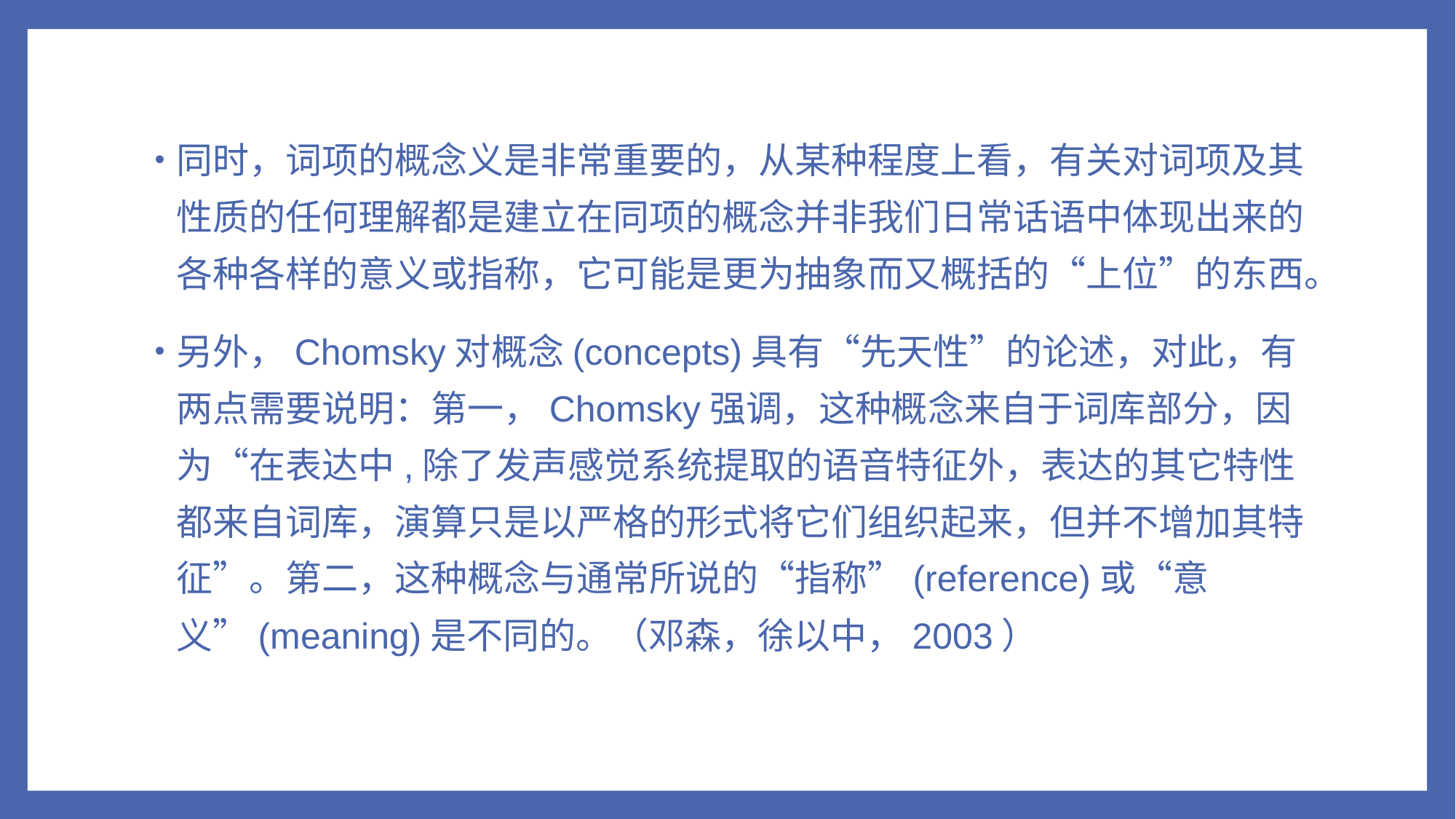

同时，词项的概念义是非常重要的，从某种程度上看，有关对词项及其性质的任何理解都是建立在同项的概念并非我们日常话语中体现出来的各种各样的意义或指称，它可能是更为抽象而又概括的“上位”的东西。
另外，Chomsky对概念(concepts)具有“先天性”的论述，对此，有两点需要说明：第一，Chomsky强调，这种概念来自于词库部分，因为“在表达中,除了发声感觉系统提取的语音特征外，表达的其它特性都来自词库，演算只是以严格的形式将它们组织起来，但并不增加其特征”。第二，这种概念与通常所说的“指称”(reference)或“意义”(meaning)是不同的。（邓森，徐以中，2003）